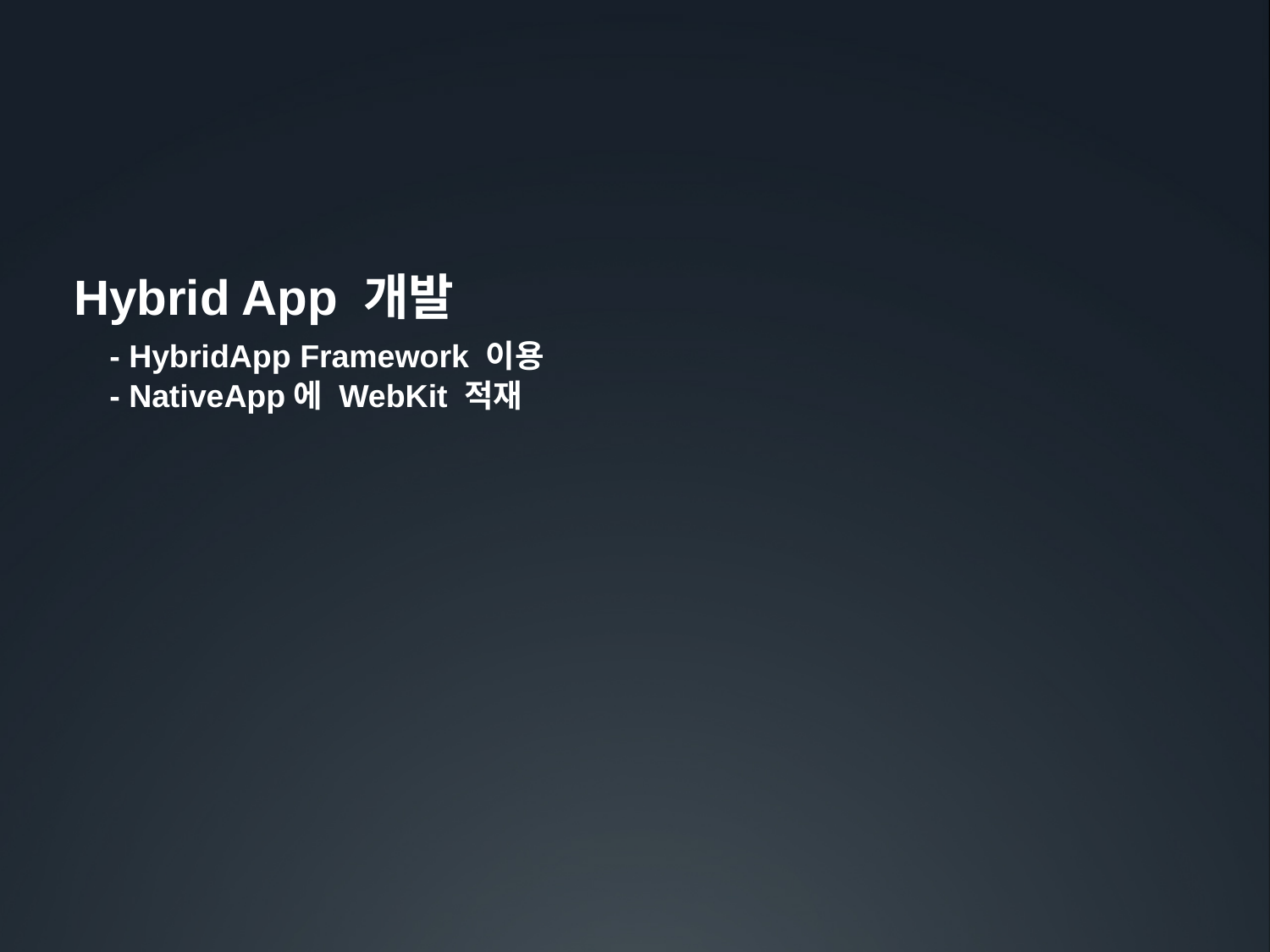

Hybrid App 개발
   - HybridApp Framework 이용
    - NativeApp에 WebKit 적재